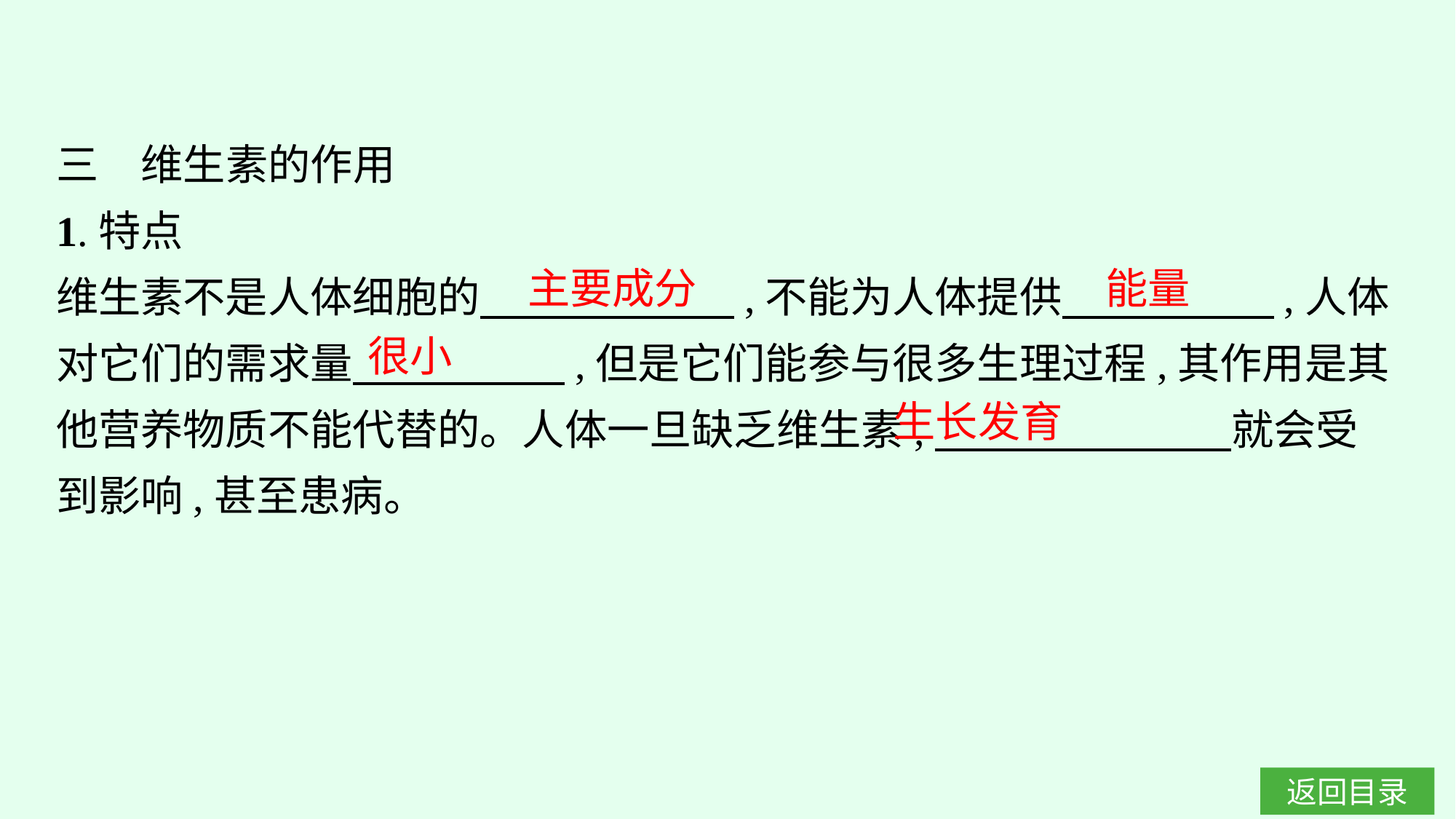

三　维生素的作用
1.特点
维生素不是人体细胞的　　　　　　,不能为人体提供　　　　　,人体对它们的需求量　　　　　,但是它们能参与很多生理过程,其作用是其他营养物质不能代替的。人体一旦缺乏维生素,　　　　　　　就会受到影响,甚至患病。
主要成分
能量
很小
生长发育